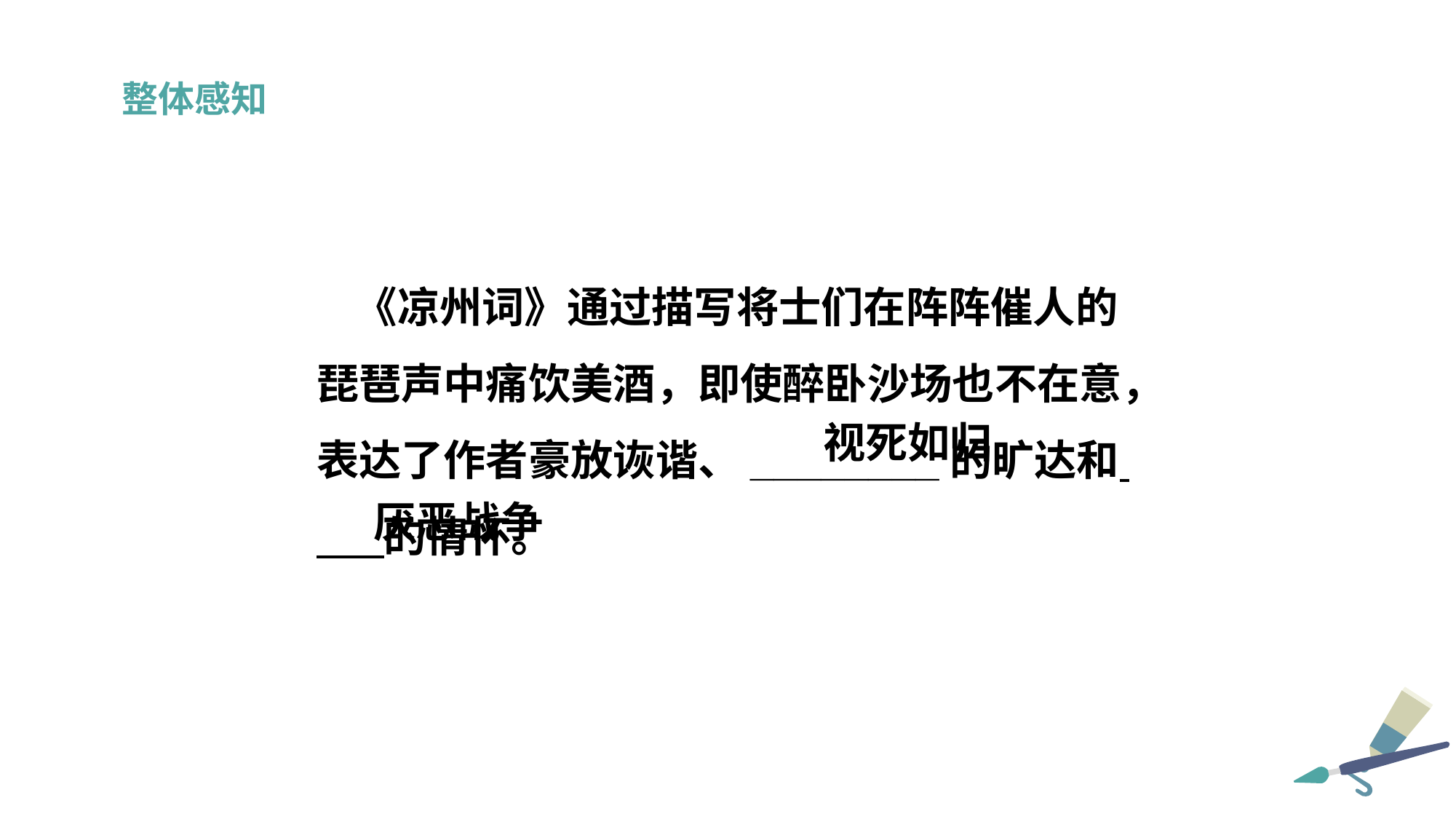

整体感知
   《凉州词》通过描写将士们在阵阵催人的琵琶声中痛饮美酒，即使醉卧沙场也不在意，表达了作者豪放诙谐、________的旷达和         的情怀。
视死如归
厌恶战争